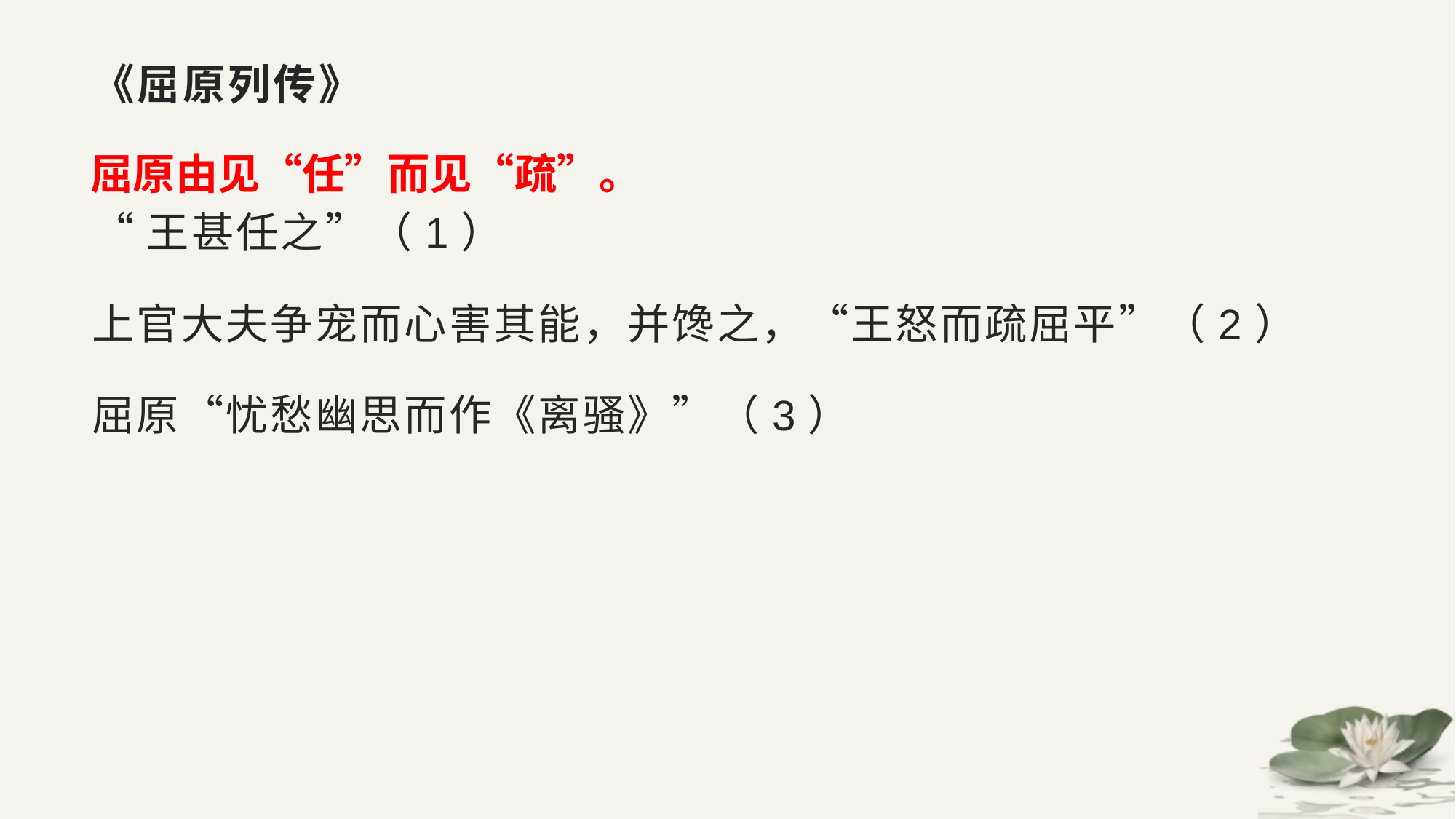

# 《屈原列传》

“王甚任之”（1）
上官大夫争宠而心害其能，并馋之，“王怒而疏屈平”（2）
屈原“忧愁幽思而作《离骚》”（3）

屈原由见“任”而见“疏”。